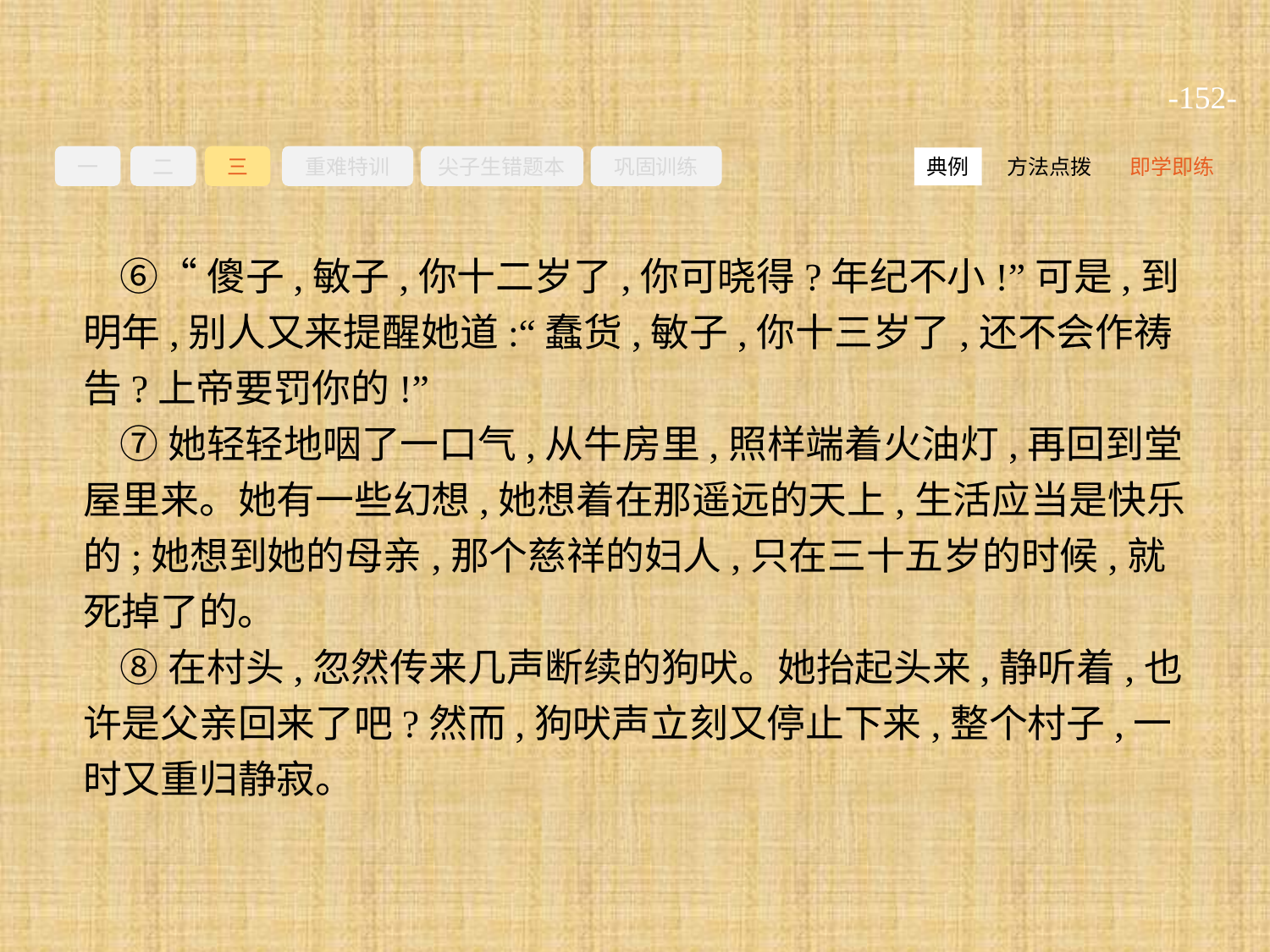

-152-
一
二
三
重难特训
尖子生错题本
巩固训练
方法点拨
即学即练
典例
⑥“傻子,敏子,你十二岁了,你可晓得?年纪不小!”可是,到明年,别人又来提醒她道:“蠢货,敏子,你十三岁了,还不会作祷告?上帝要罚你的!”
⑦她轻轻地咽了一口气,从牛房里,照样端着火油灯,再回到堂屋里来。她有一些幻想,她想着在那遥远的天上,生活应当是快乐的;她想到她的母亲,那个慈祥的妇人,只在三十五岁的时候,就死掉了的。
⑧在村头,忽然传来几声断续的狗吠。她抬起头来,静听着,也许是父亲回来了吧?然而,狗吠声立刻又停止下来,整个村子,一时又重归静寂。